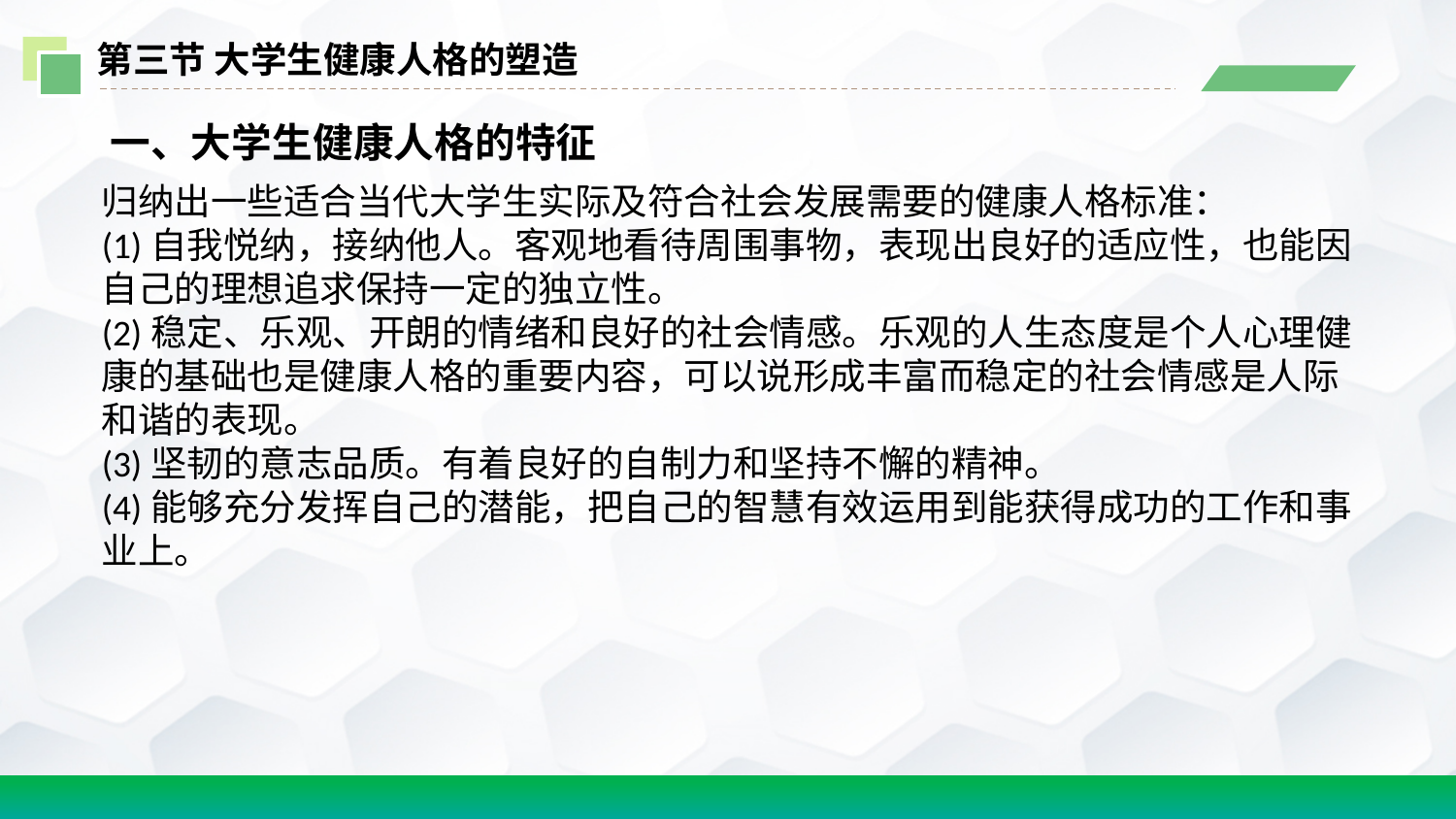

第三节 大学生健康人格的塑造
 一、大学生健康人格的特征
归纳出一些适合当代大学生实际及符合社会发展需要的健康人格标准：
(1)自我悦纳，接纳他人。客观地看待周围事物，表现出良好的适应性，也能因自己的理想追求保持一定的独立性。
(2)稳定、乐观、开朗的情绪和良好的社会情感。乐观的人生态度是个人心理健康的基础也是健康人格的重要内容，可以说形成丰富而稳定的社会情感是人际和谐的表现。
(3)坚韧的意志品质。有着良好的自制力和坚持不懈的精神。
(4)能够充分发挥自己的潜能，把自己的智慧有效运用到能获得成功的工作和事业上。